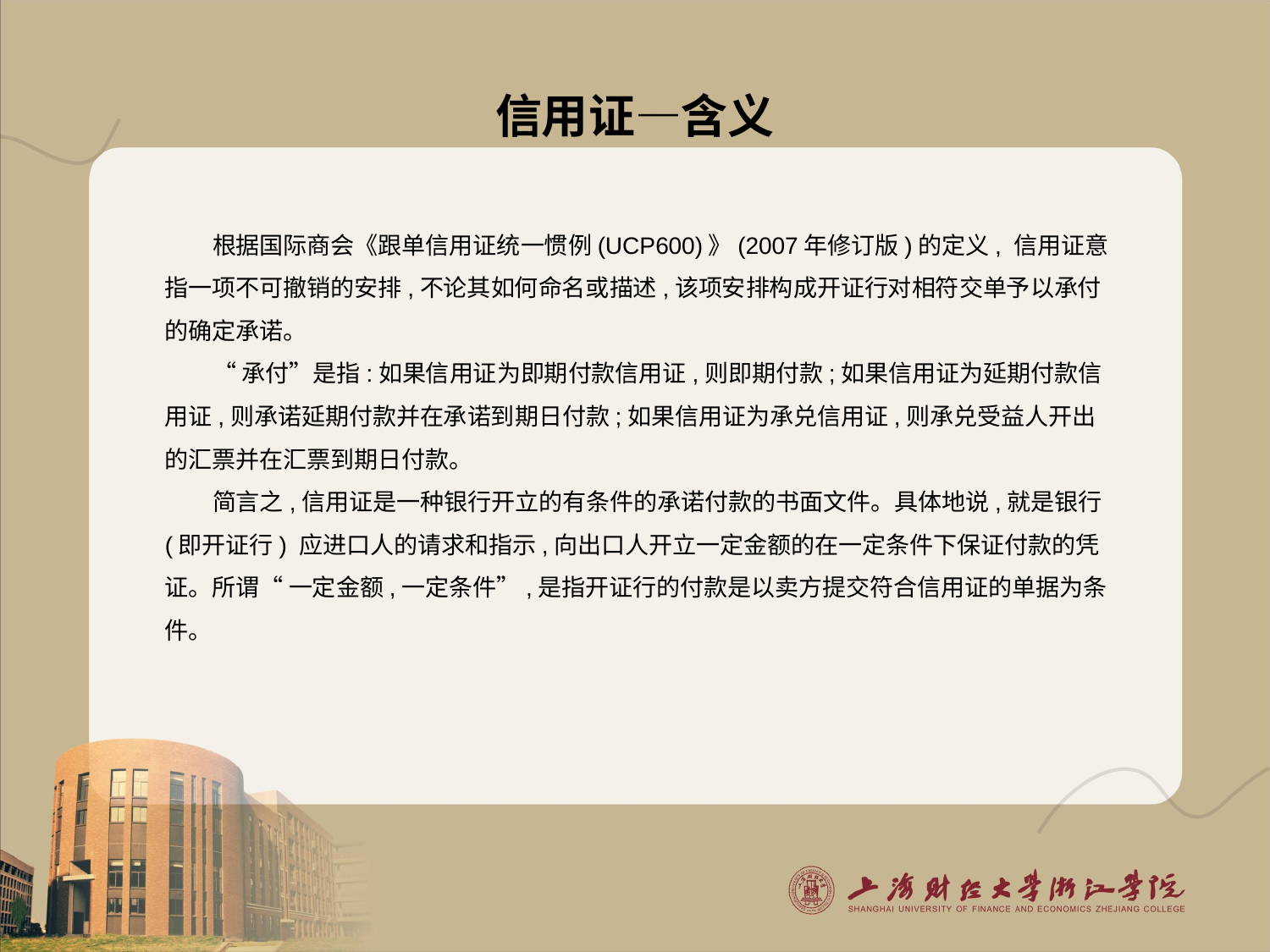

# 信用证—含义
根据国际商会《跟单信用证统一惯例(UCP600)》(2007年修订版)的定义, 信用证意指一项不可撤销的安排,不论其如何命名或描述,该项安排构成开证行对相符交单予以承付的确定承诺。
“承付”是指:如果信用证为即期付款信用证,则即期付款;如果信用证为延期付款信用证,则承诺延期付款并在承诺到期日付款;如果信用证为承兑信用证,则承兑受益人开出的汇票并在汇票到期日付款。
简言之,信用证是一种银行开立的有条件的承诺付款的书面文件。具体地说,就是银行(即开证行) 应进口人的请求和指示,向出口人开立一定金额的在一定条件下保证付款的凭证。所谓“ 一定金额,一定条件”,是指开证行的付款是以卖方提交符合信用证的单据为条件。